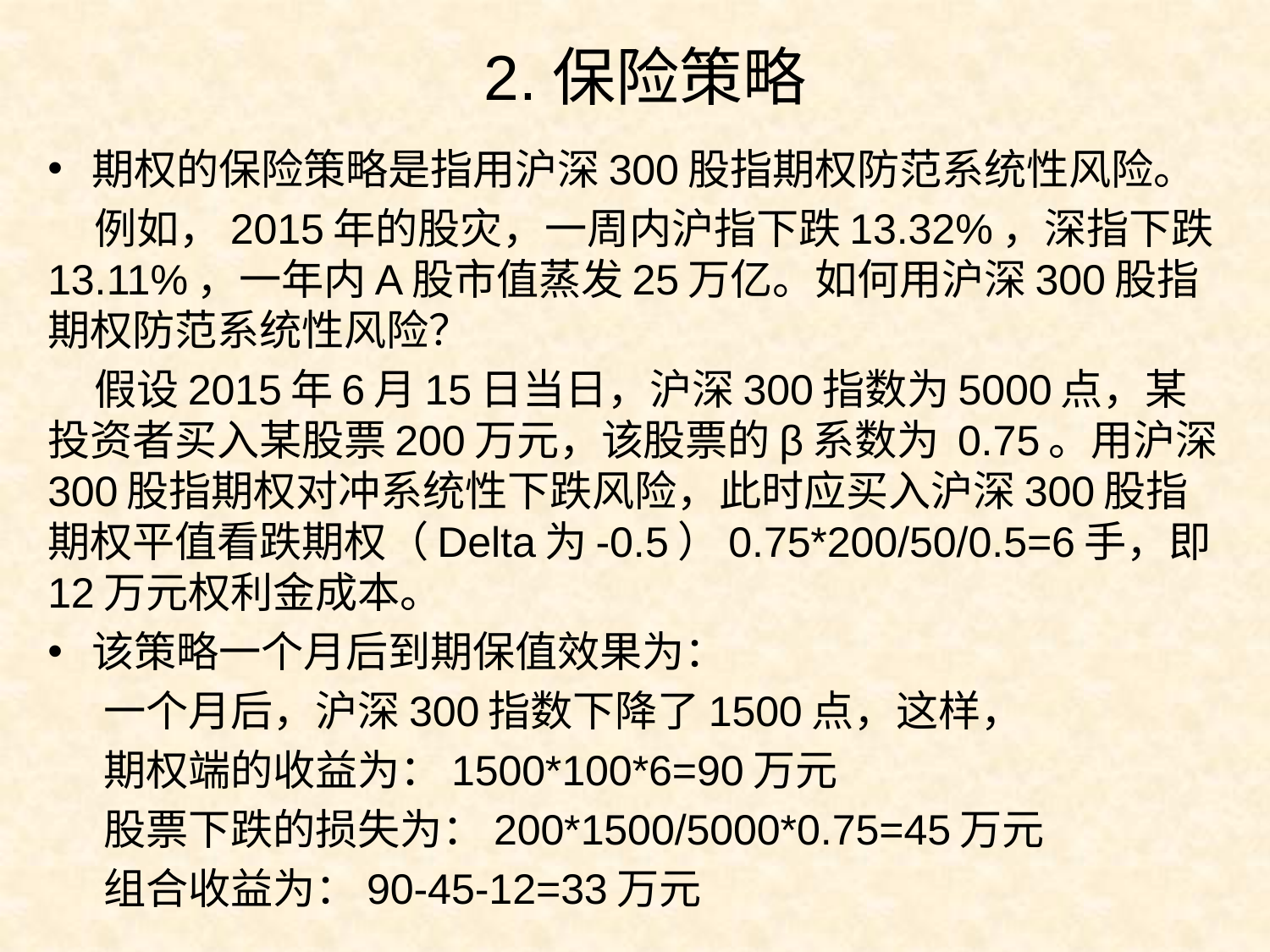

# 2.保险策略
期权的保险策略是指用沪深300股指期权防范系统性风险。
    例如，2015年的股灾，一周内沪指下跌13.32%，深指下跌13.11%，一年内A股市值蒸发25万亿。如何用沪深300股指期权防范系统性风险？
    假设2015年6月15日当日，沪深300指数为5000点，某投资者买入某股票200万元，该股票的β系数为 0.75。用沪深300股指期权对冲系统性下跌风险，此时应买入沪深300股指期权平值看跌期权（Delta为-0.5）0.75*200/50/0.5=6手，即12万元权利金成本。
该策略一个月后到期保值效果为：
     一个月后，沪深300指数下降了1500点，这样，
     期权端的收益为：1500*100*6=90万元
     股票下跌的损失为：200*1500/5000*0.75=45万元
     组合收益为：90-45-12=33万元